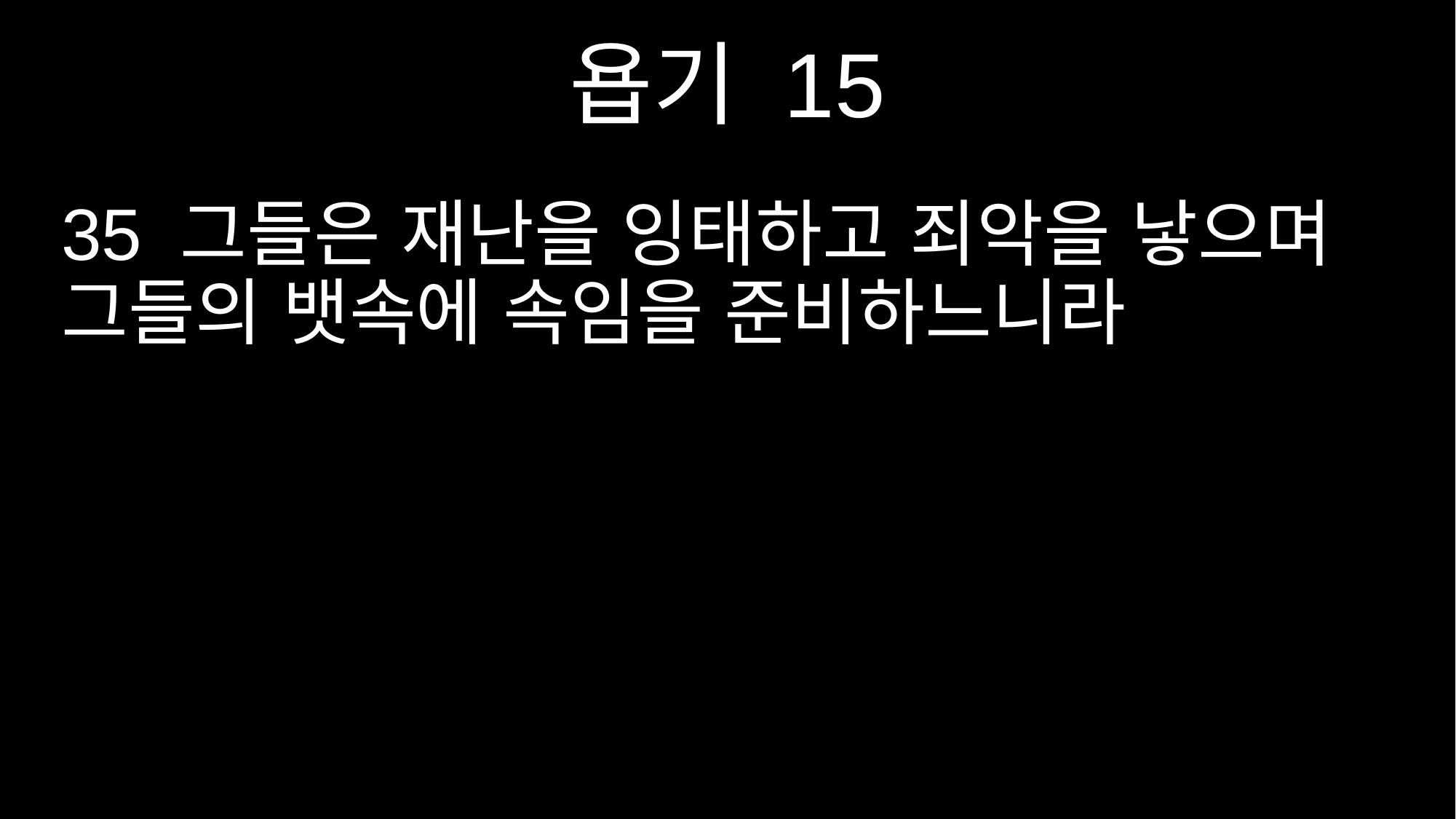

욥기 15
35 그들은 재난을 잉태하고 죄악을 낳으며 그들의 뱃속에 속임을 준비하느니라